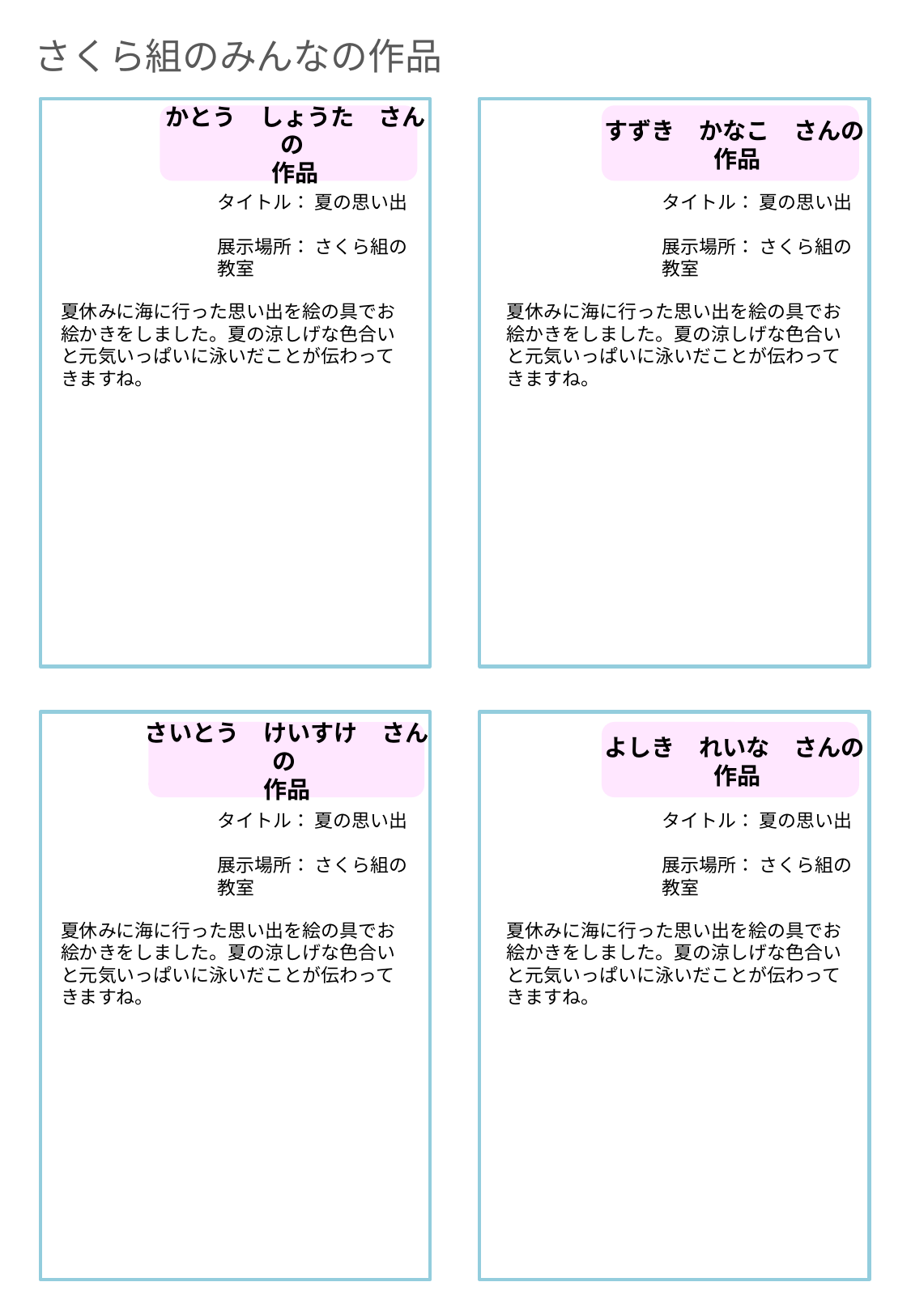

さくら組のみんなの作品

かとう　しょうた　さんの
作品

すずき　かなこ　さんの
作品
タイトル： 夏の思い出

展示場所： さくら組の教室
タイトル： 夏の思い出

展示場所： さくら組の教室
夏休みに海に行った思い出を絵の具でお絵かきをしました。夏の涼しげな色合いと元気いっぱいに泳いだことが伝わってきますね。
夏休みに海に行った思い出を絵の具でお絵かきをしました。夏の涼しげな色合いと元気いっぱいに泳いだことが伝わってきますね。

さいとう　けいすけ　さんの
作品

よしき　れいな　さんの
作品
タイトル： 夏の思い出

展示場所： さくら組の教室
タイトル： 夏の思い出

展示場所： さくら組の教室
夏休みに海に行った思い出を絵の具でお絵かきをしました。夏の涼しげな色合いと元気いっぱいに泳いだことが伝わってきますね。
夏休みに海に行った思い出を絵の具でお絵かきをしました。夏の涼しげな色合いと元気いっぱいに泳いだことが伝わってきますね。